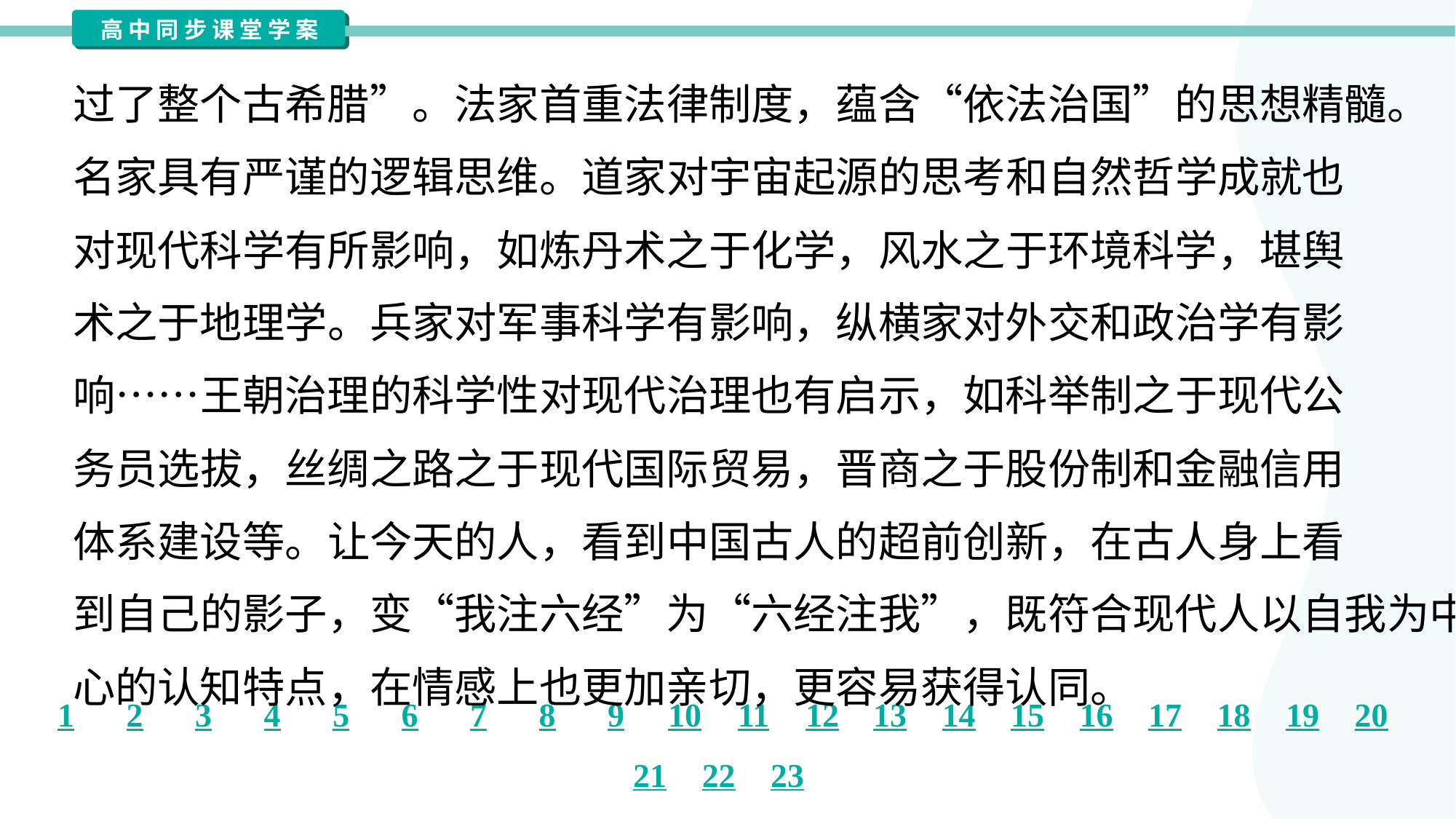

过了整个古希腊”。法家首重法律制度，蕴含“依法治国”的思想精髓。
名家具有严谨的逻辑思维。道家对宇宙起源的思考和自然哲学成就也
对现代科学有所影响，如炼丹术之于化学，风水之于环境科学，堪舆
术之于地理学。兵家对军事科学有影响，纵横家对外交和政治学有影
响……王朝治理的科学性对现代治理也有启示，如科举制之于现代公
务员选拔，丝绸之路之于现代国际贸易，晋商之于股份制和金融信用
体系建设等。让今天的人，看到中国古人的超前创新，在古人身上看
到自己的影子，变“我注六经”为“六经注我”，既符合现代人以自我为中
心的认知特点，在情感上也更加亲切，更容易获得认同。